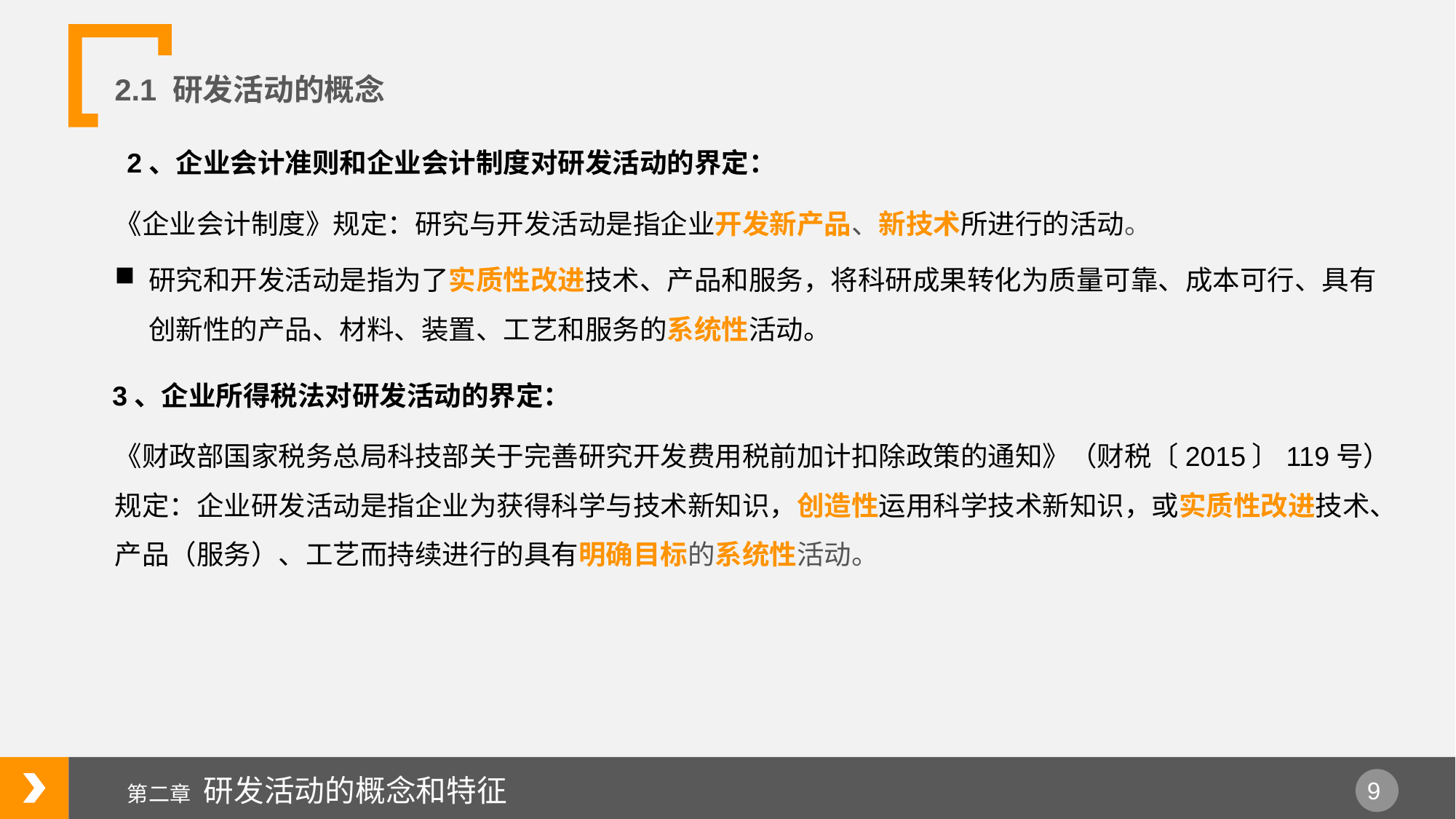

2.1 研发活动的概念
2、企业会计准则和企业会计制度对研发活动的界定：
《企业会计制度》规定：研究与开发活动是指企业开发新产品、新技术所进行的活动。
研究和开发活动是指为了实质性改进技术、产品和服务，将科研成果转化为质量可靠、成本可行、具有创新性的产品、材料、装置、工艺和服务的系统性活动。
3、企业所得税法对研发活动的界定：
《财政部国家税务总局科技部关于完善研究开发费用税前加计扣除政策的通知》（财税〔2015〕119号）规定：企业研发活动是指企业为获得科学与技术新知识，创造性运用科学技术新知识，或实质性改进技术、产品（服务）、工艺而持续进行的具有明确目标的系统性活动。